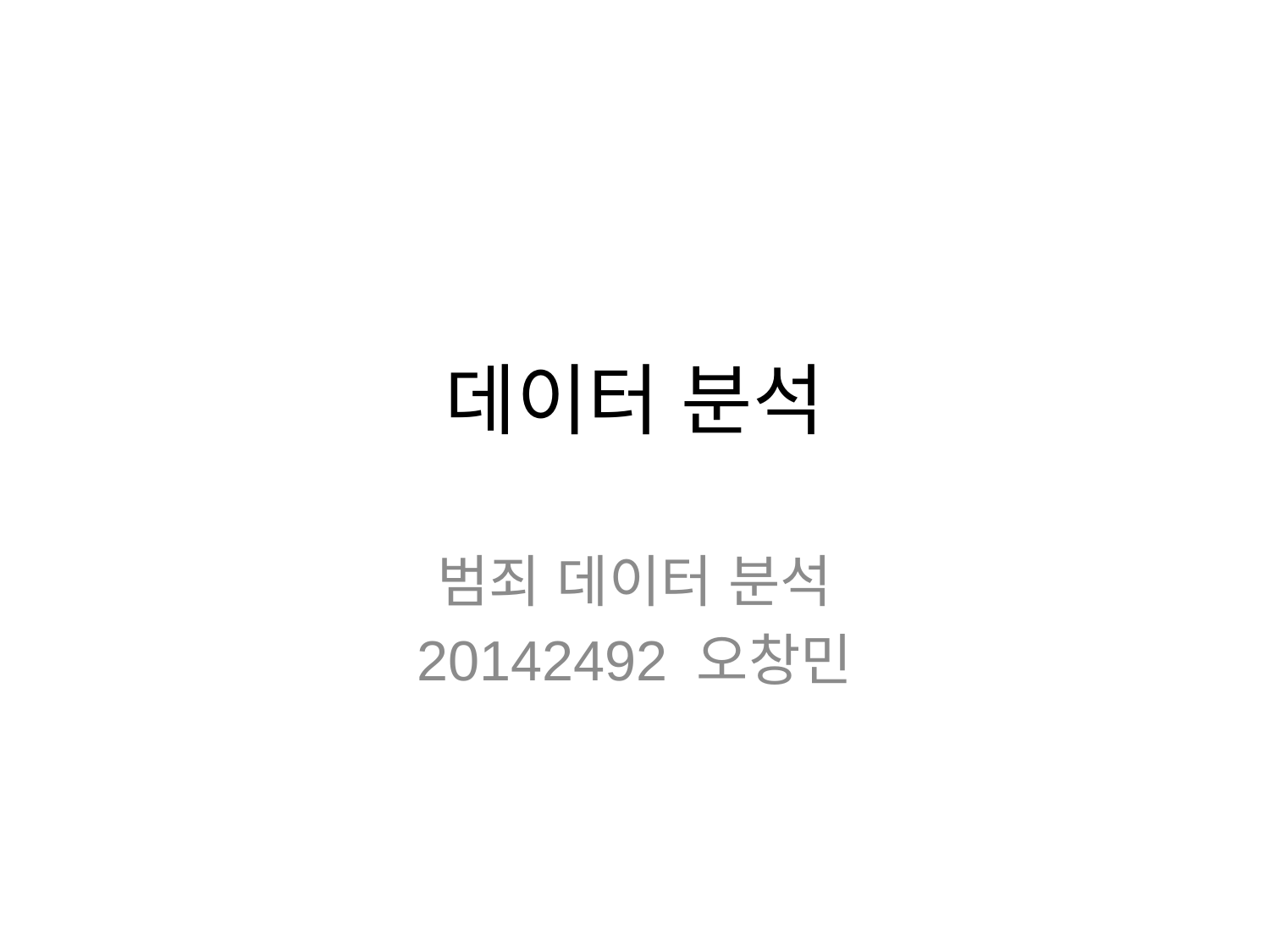

# 데이터 분석
범죄 데이터 분석
20142492 오창민